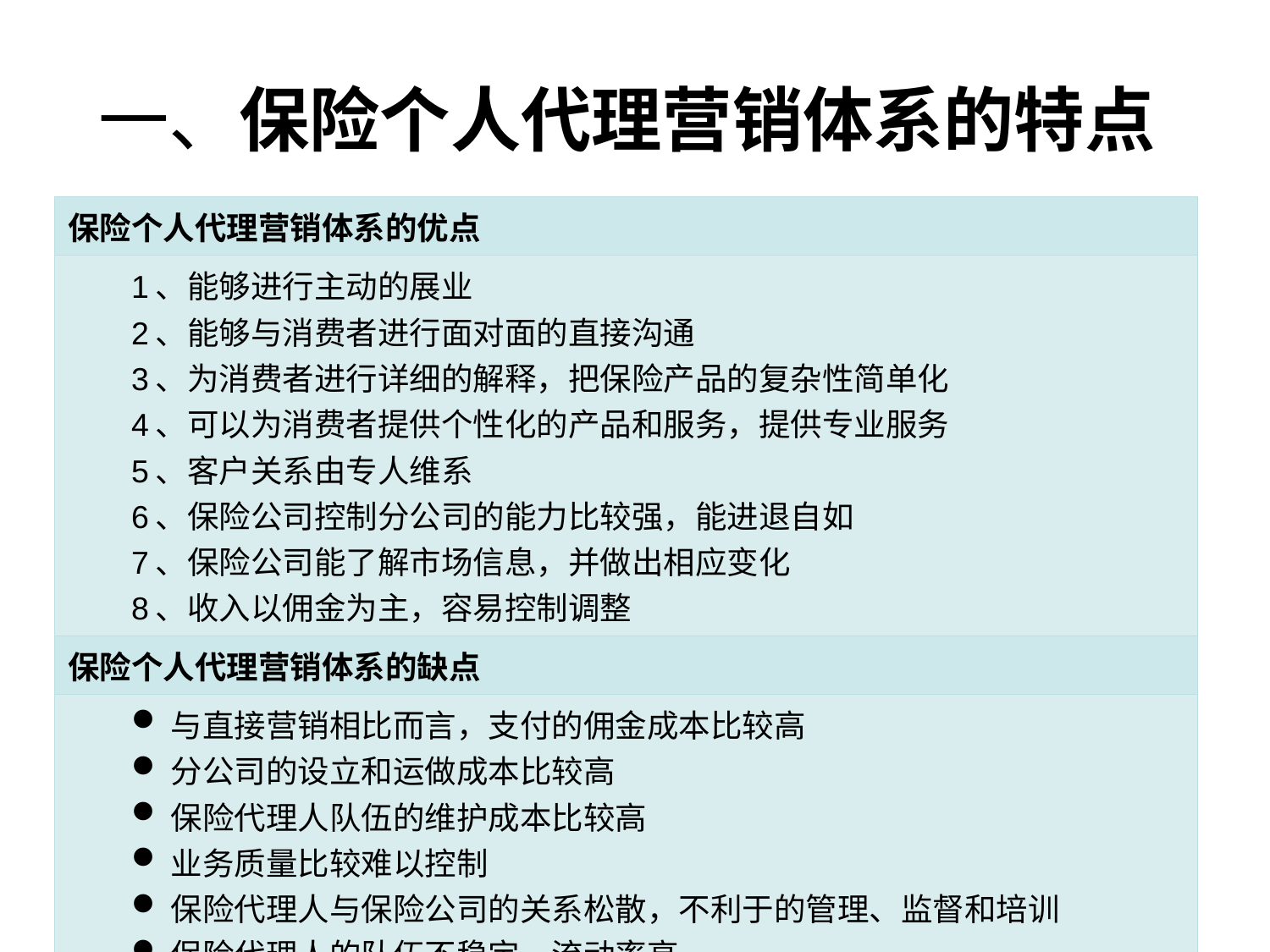

# 一、保险个人代理营销体系的特点
| 保险个人代理营销体系的优点 |
| --- |
| 1、能够进行主动的展业 2、能够与消费者进行面对面的直接沟通 3、为消费者进行详细的解释，把保险产品的复杂性简单化 4、可以为消费者提供个性化的产品和服务，提供专业服务 5、客户关系由专人维系 6、保险公司控制分公司的能力比较强，能进退自如 7、保险公司能了解市场信息，并做出相应变化 8、收入以佣金为主，容易控制调整 |
| 保险个人代理营销体系的缺点 |
| 与直接营销相比而言，支付的佣金成本比较高 分公司的设立和运做成本比较高 保险代理人队伍的维护成本比较高 业务质量比较难以控制 保险代理人与保险公司的关系松散，不利于的管理、监督和培训 保险代理人的队伍不稳定，流动率高 |